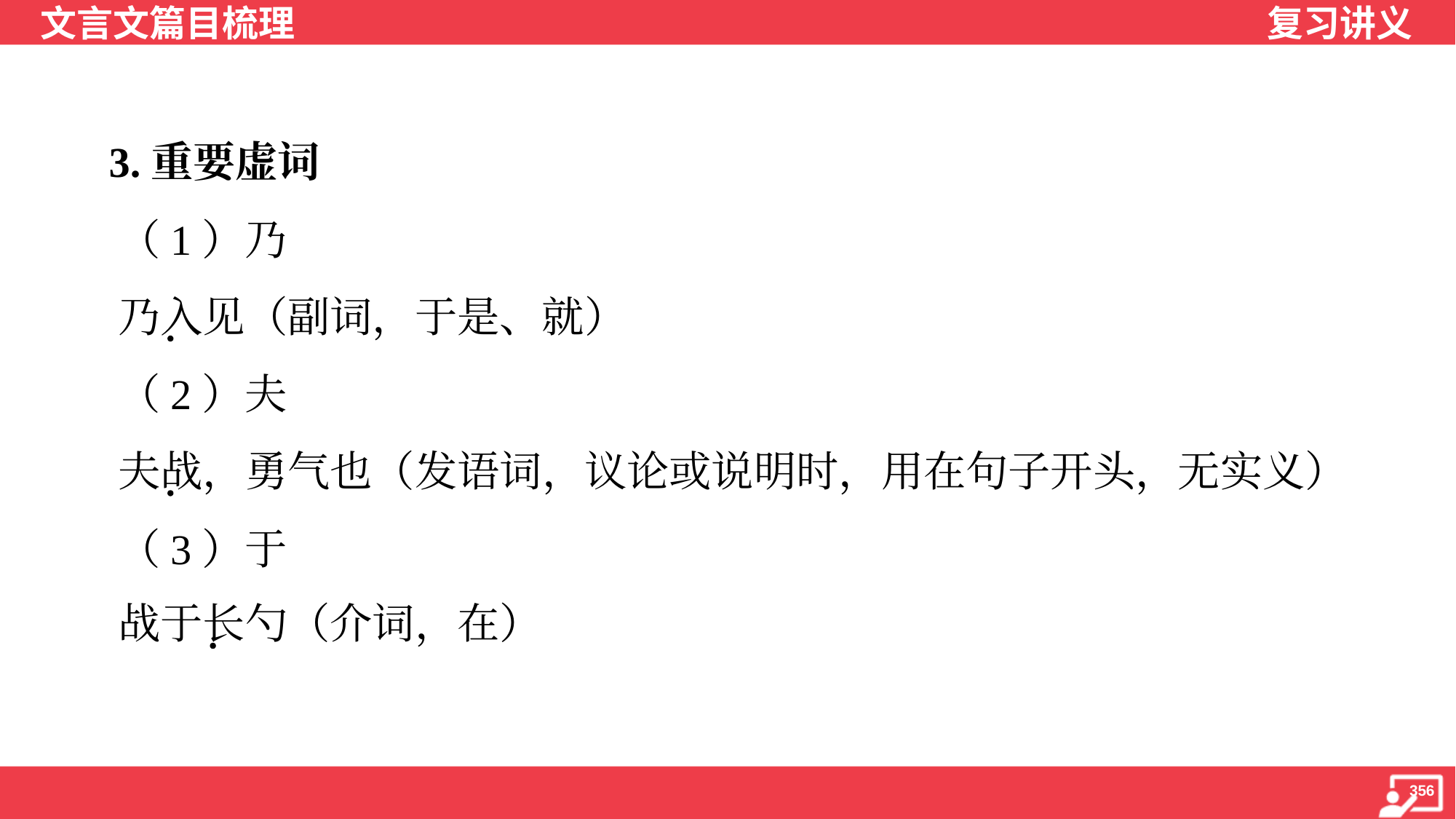

3.重要虚词
    （1）乃
    乃入见（副词，于是、就）
    （2）夫
    夫战，勇气也（发语词，议论或说明时，用在句子开头，无实义）
    （3）于
    战于长勺（介词，在）